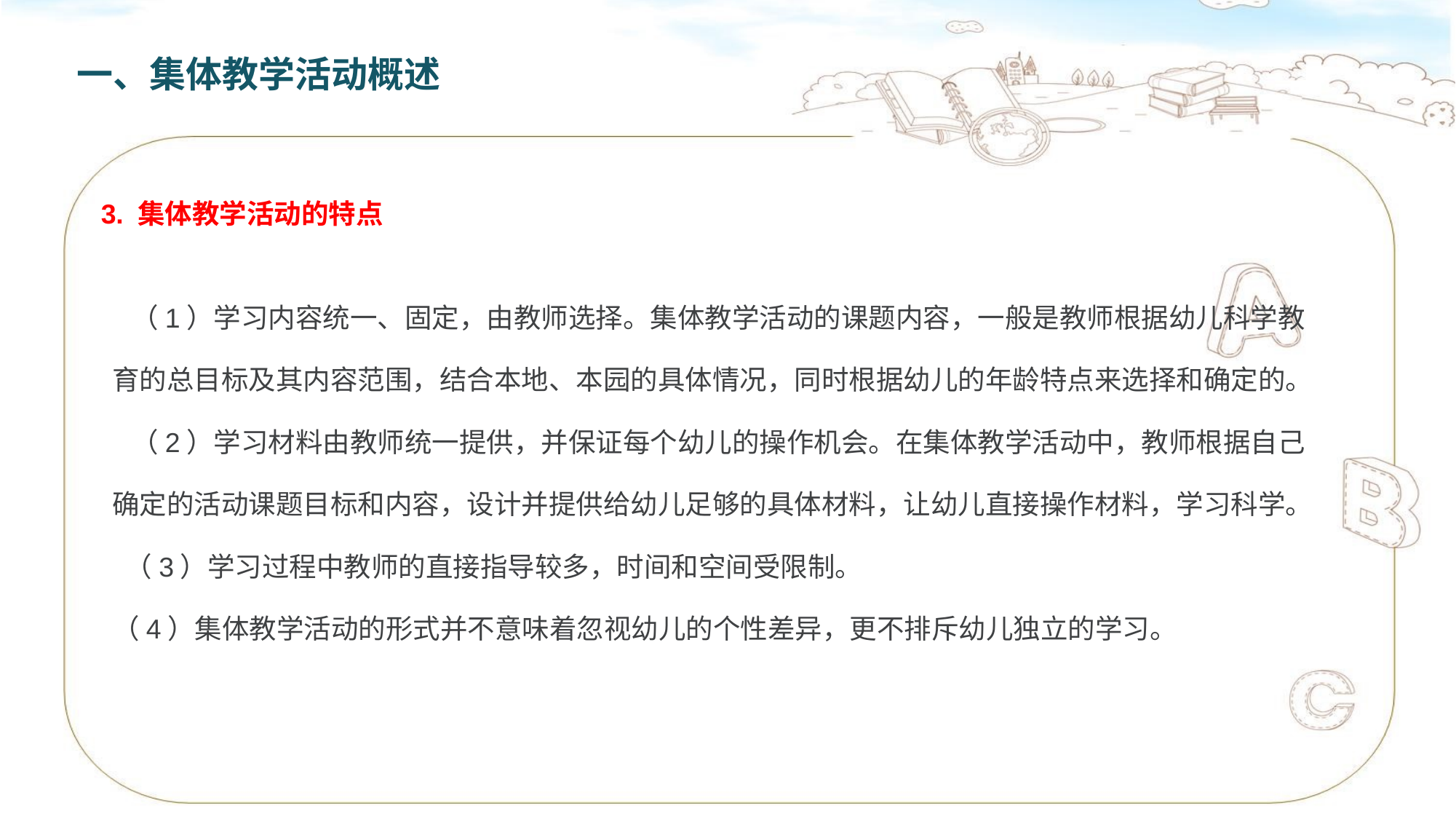

一、集体教学活动概述
3. 集体教学活动的特点
  （1）学习内容统一、固定，由教师选择。集体教学活动的课题内容，一般是教师根据幼儿科学教育的总目标及其内容范围，结合本地、本园的具体情况，同时根据幼儿的年龄特点来选择和确定的。
  （2）学习材料由教师统一提供，并保证每个幼儿的操作机会。在集体教学活动中，教师根据自己确定的活动课题目标和内容，设计并提供给幼儿足够的具体材料，让幼儿直接操作材料，学习科学。
 （3）学习过程中教师的直接指导较多，时间和空间受限制。
（4）集体教学活动的形式并不意味着忽视幼儿的个性差异，更不排斥幼儿独立的学习。
1. 味觉
2. 嗅觉